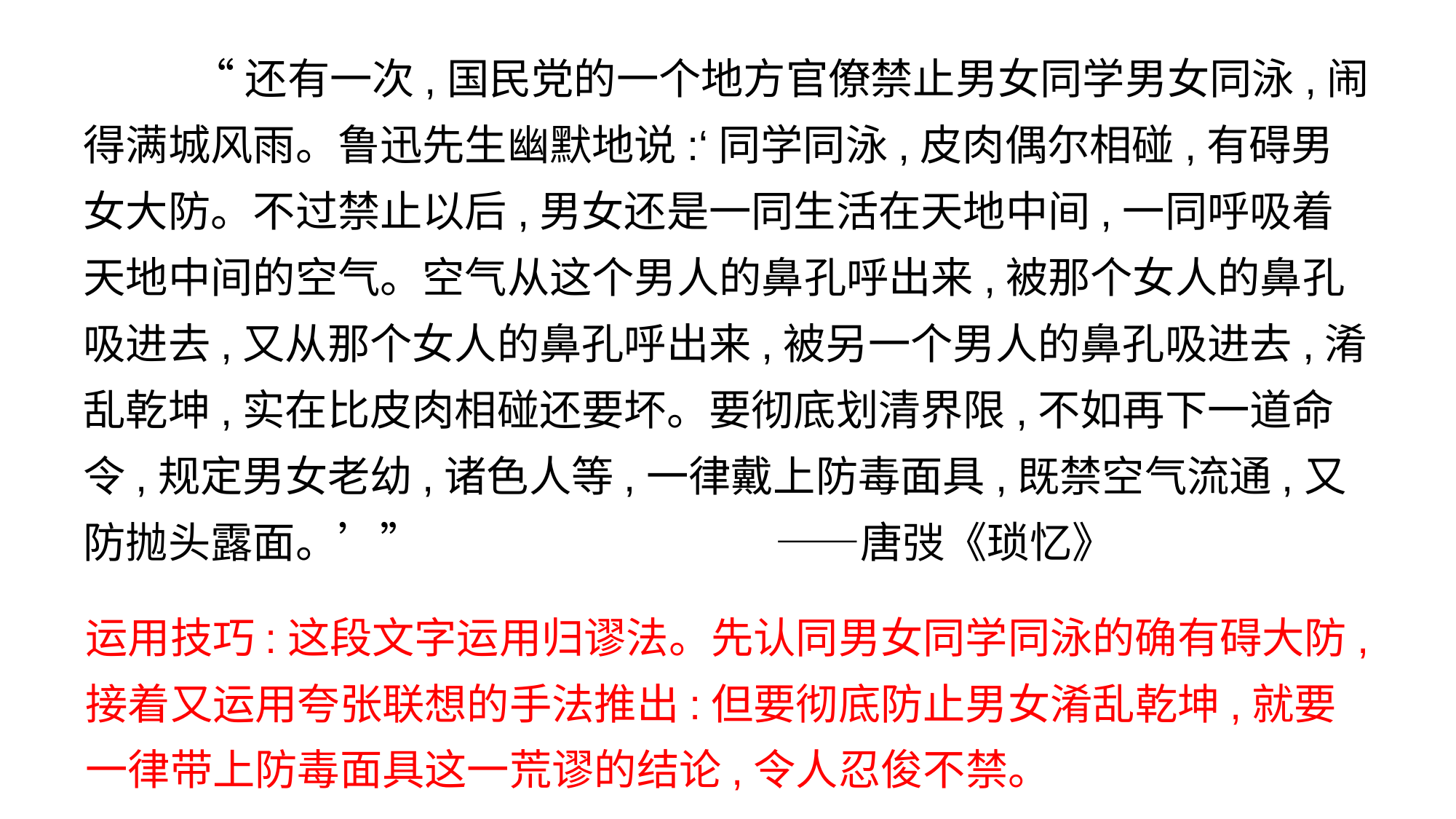

“还有一次,国民党的一个地方官僚禁止男女同学男女同泳,闹得满城风雨。鲁迅先生幽默地说:‘同学同泳,皮肉偶尔相碰,有碍男女大防。不过禁止以后,男女还是一同生活在天地中间,一同呼吸着天地中间的空气。空气从这个男人的鼻孔呼出来,被那个女人的鼻孔吸进去,又从那个女人的鼻孔呼出来,被另一个男人的鼻孔吸进去,淆乱乾坤,实在比皮肉相碰还要坏。要彻底划清界限,不如再下一道命令,规定男女老幼,诸色人等,一律戴上防毒面具,既禁空气流通,又防抛头露面。’”	                           ——唐弢《琐忆》

运用技巧:这段文字运用归谬法。先认同男女同学同泳的确有碍大防,接着又运用夸张联想的手法推出:但要彻底防止男女淆乱乾坤,就要一律带上防毒面具这一荒谬的结论,令人忍俊不禁。